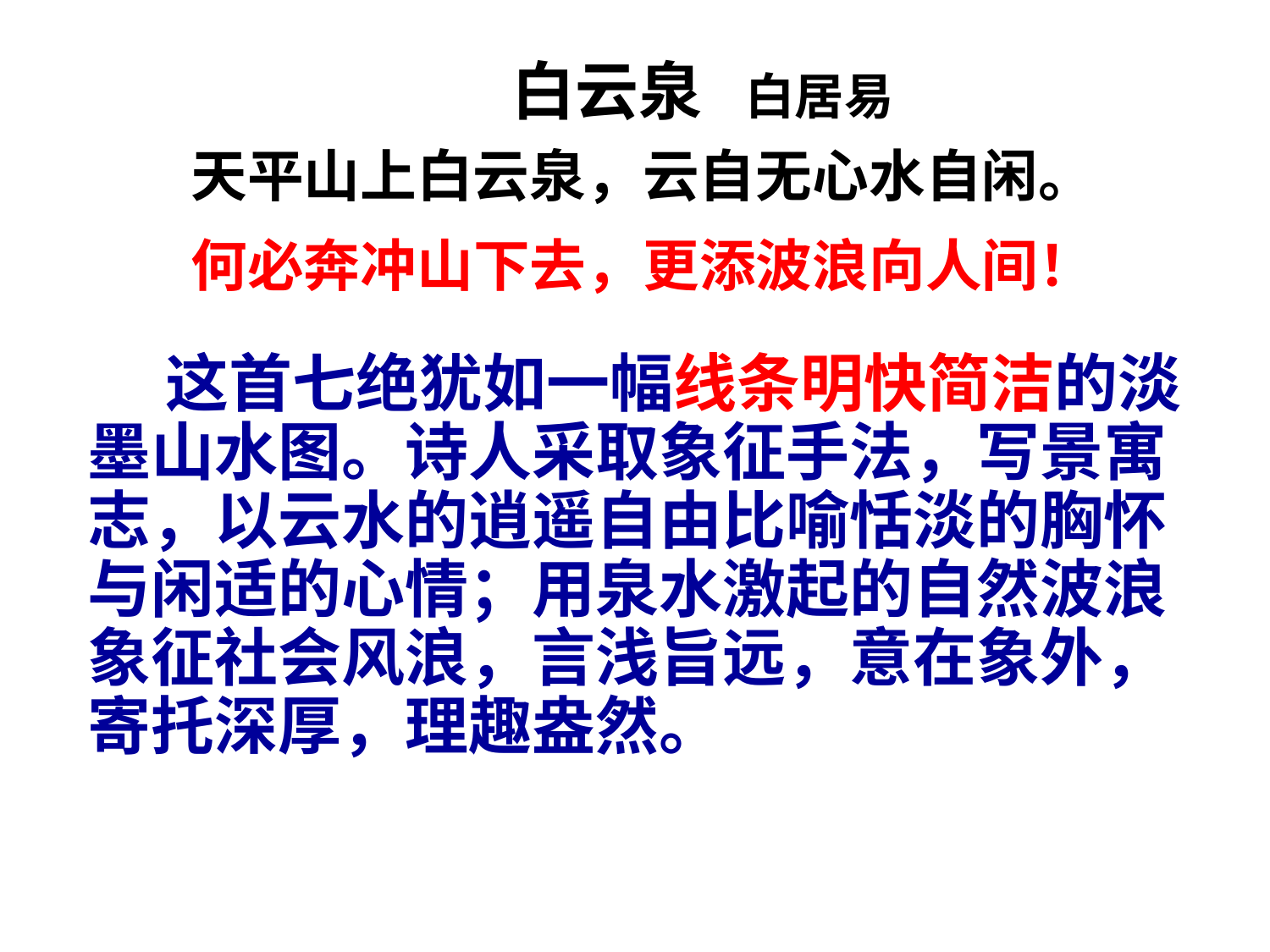

白云泉   白居易
　　天平山上白云泉，云自无心水自闲。
　　何必奔冲山下去，更添波浪向人间！
     这首七绝犹如一幅线条明快简洁的淡墨山水图。诗人采取象征手法，写景寓志，以云水的逍遥自由比喻恬淡的胸怀与闲适的心情；用泉水激起的自然波浪象征社会风浪，言浅旨远，意在象外，寄托深厚，理趣盎然。